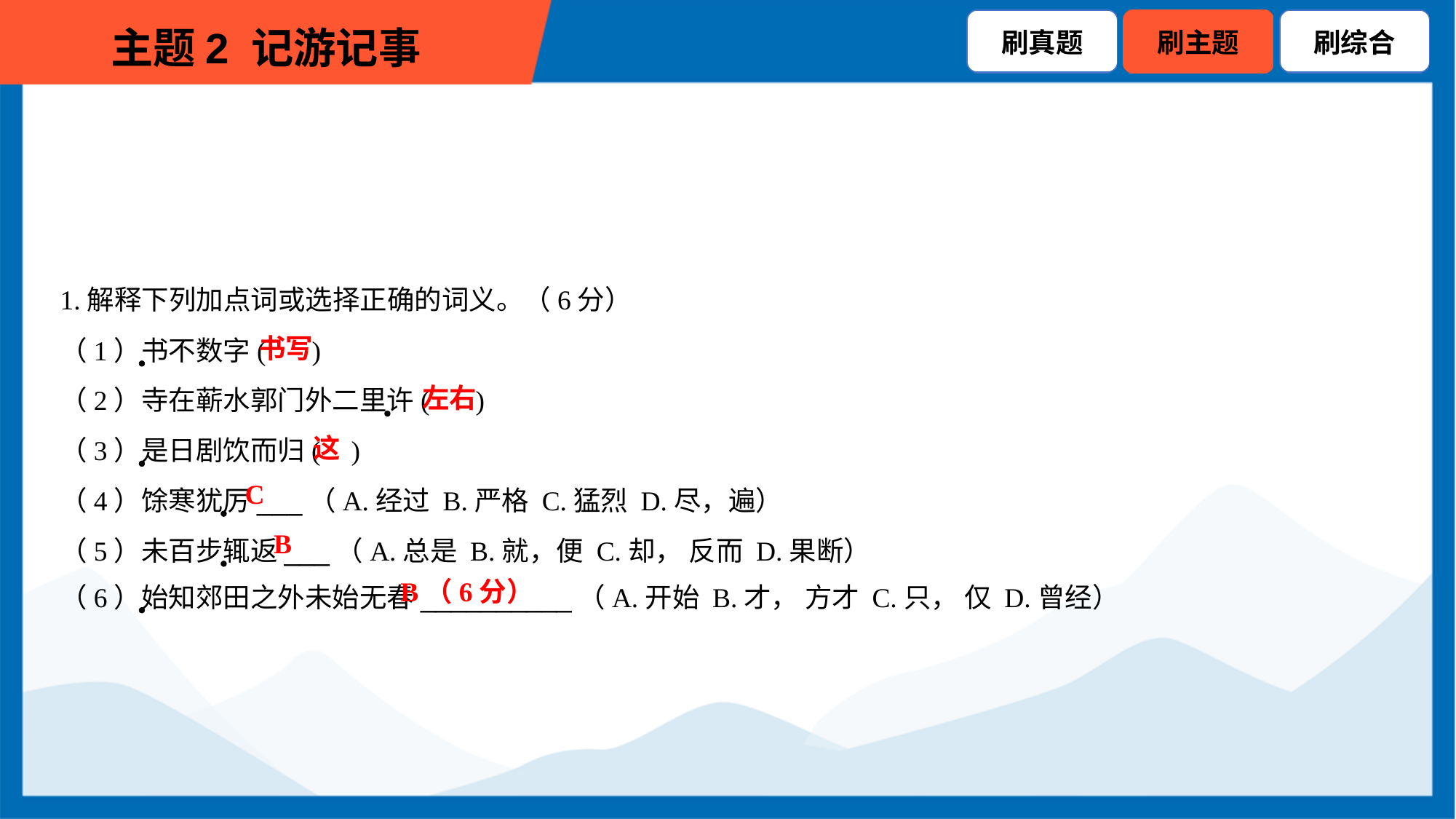

1.解释下列加点词或选择正确的词义。（6分）
（1）书不数字(      )
（2）寺在蕲水郭门外二里许(      )
（3）是日剧饮而归(    )
（4）馀寒犹厉___（A.经过 B.严格 C.猛烈 D.尽，遍）
（5）未百步辄返___（A.总是 B.就，便 C.却， 反而 D.果断）
（6）始知郊田之外未始无春__________（A.开始 B.才， 方才 C.只， 仅 D.曾经）
书写

左右

这

C

B
B（6分）